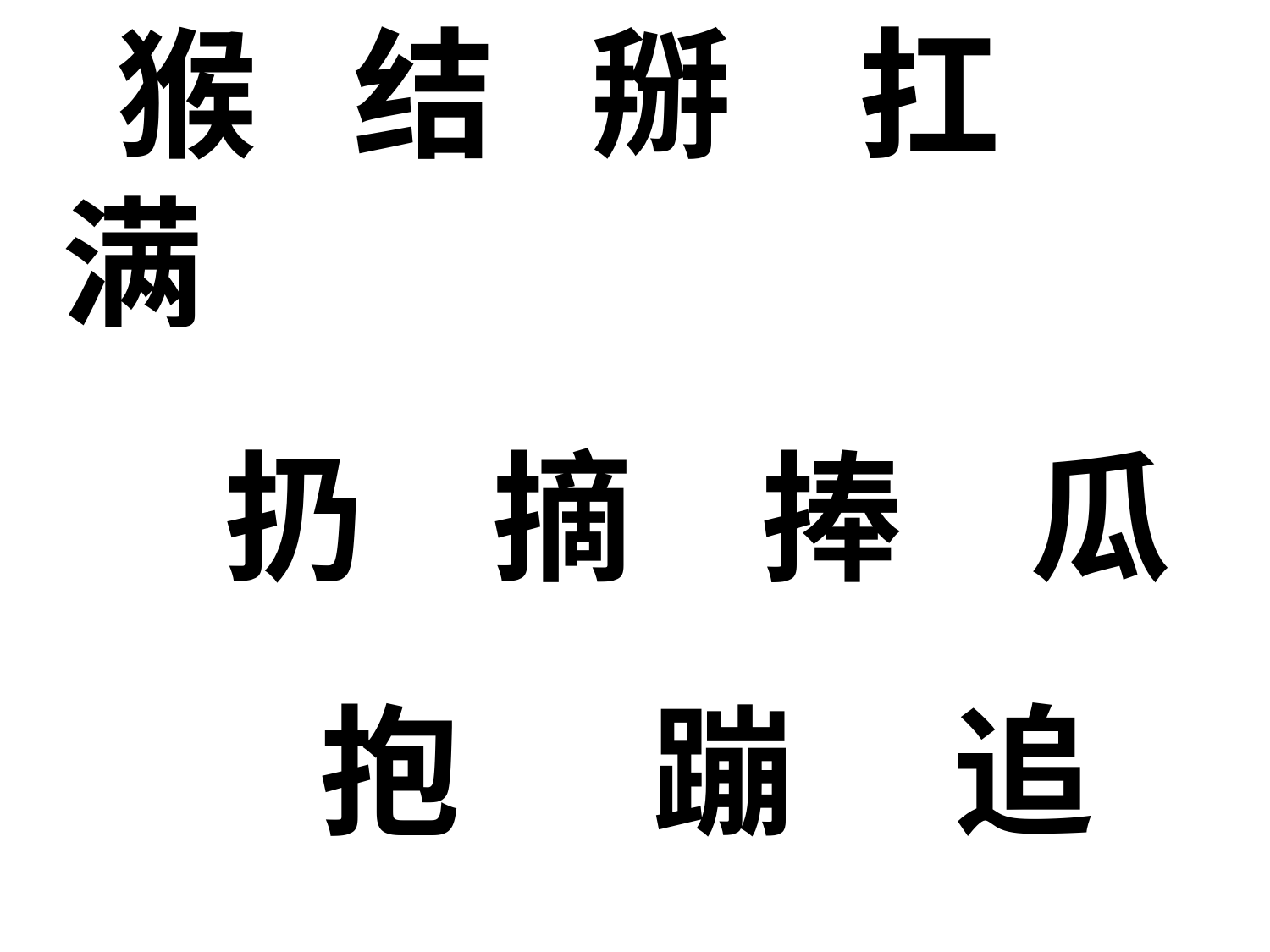

猴   结   掰    扛   满
    扔    摘    捧    瓜
       抱      蹦     追